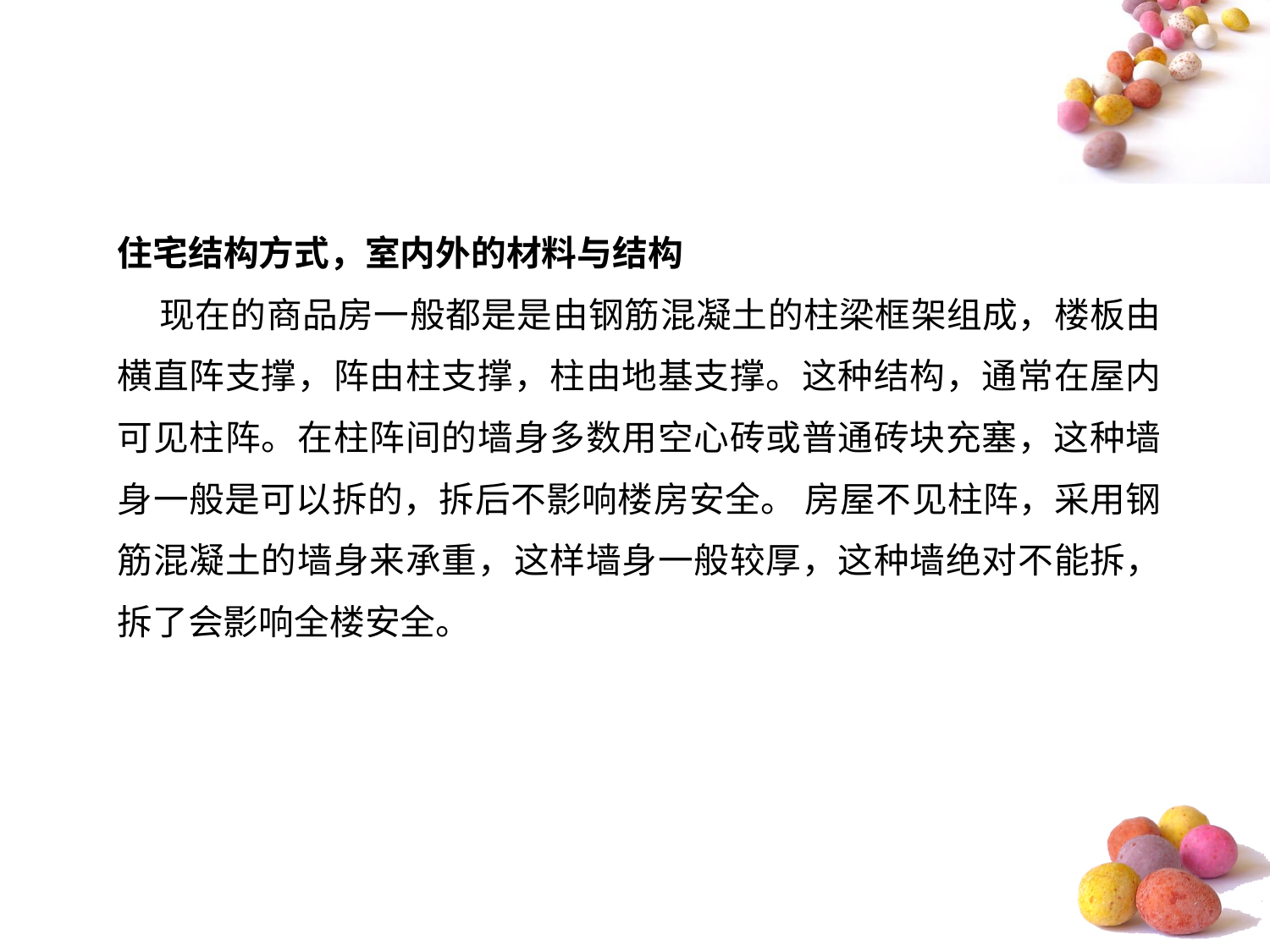

住宅结构方式，室内外的材料与结构
    现在的商品房一般都是是由钢筋混凝土的柱梁框架组成，楼板由横直阵支撑，阵由柱支撑，柱由地基支撑。这种结构，通常在屋内可见柱阵。在柱阵间的墙身多数用空心砖或普通砖块充塞，这种墙身一般是可以拆的，拆后不影响楼房安全。 房屋不见柱阵，采用钢筋混凝土的墙身来承重，这样墙身一般较厚，这种墙绝对不能拆，拆了会影响全楼安全。